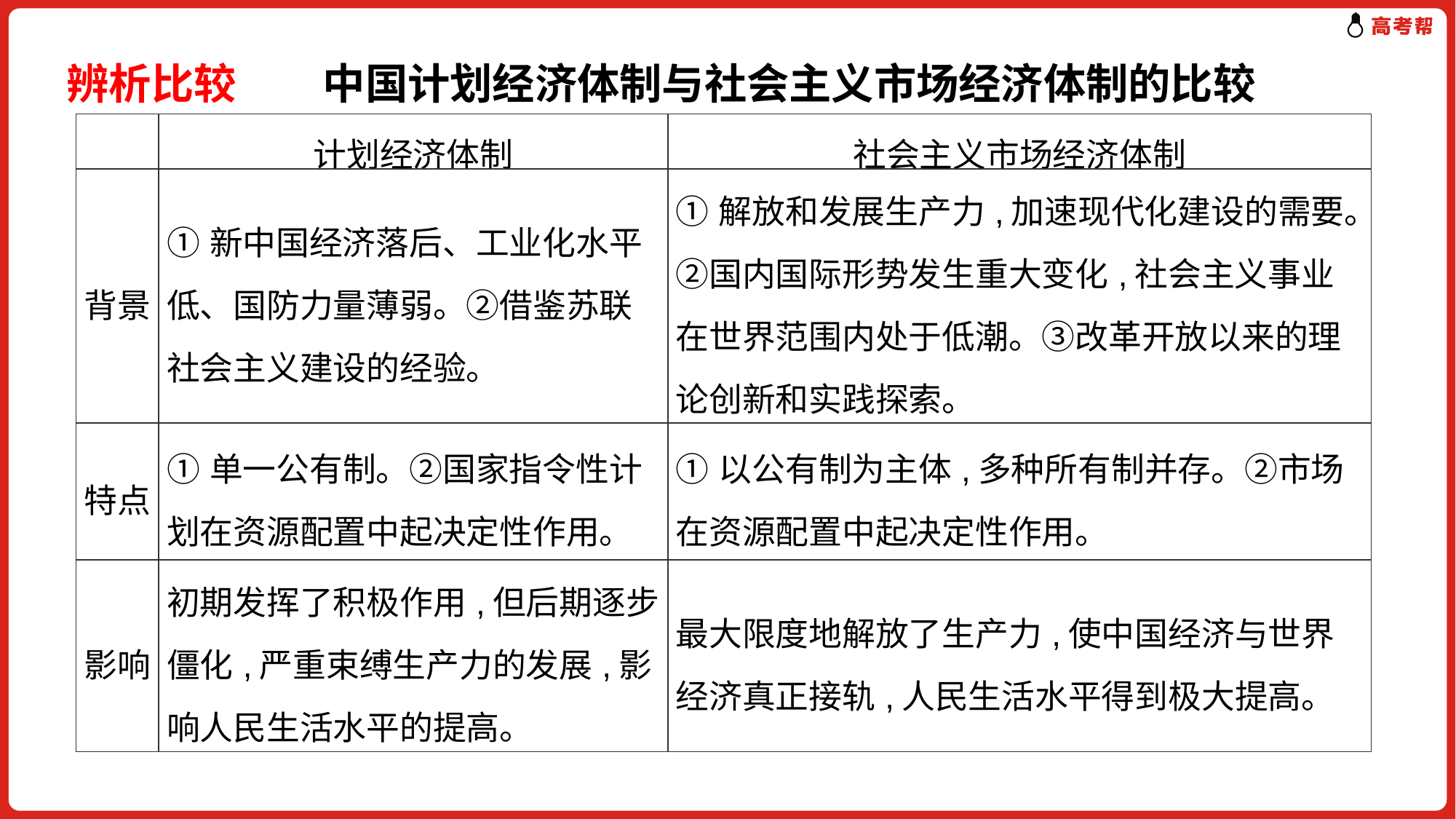

辨析比较         中国计划经济体制与社会主义市场经济体制的比较
|  | 计划经济体制 | 社会主义市场经济体制 |
| --- | --- | --- |
| 背景 | ①新中国经济落后、工业化水平低、国防力量薄弱。②借鉴苏联社会主义建设的经验。 | ①解放和发展生产力,加速现代化建设的需要。②国内国际形势发生重大变化,社会主义事业在世界范围内处于低潮。③改革开放以来的理论创新和实践探索。 |
| 特点 | ①单一公有制。②国家指令性计划在资源配置中起决定性作用。 | ①以公有制为主体,多种所有制并存。②市场在资源配置中起决定性作用。 |
| 影响 | 初期发挥了积极作用,但后期逐步僵化,严重束缚生产力的发展,影响人民生活水平的提高。 | 最大限度地解放了生产力,使中国经济与世界经济真正接轨,人民生活水平得到极大提高。 |